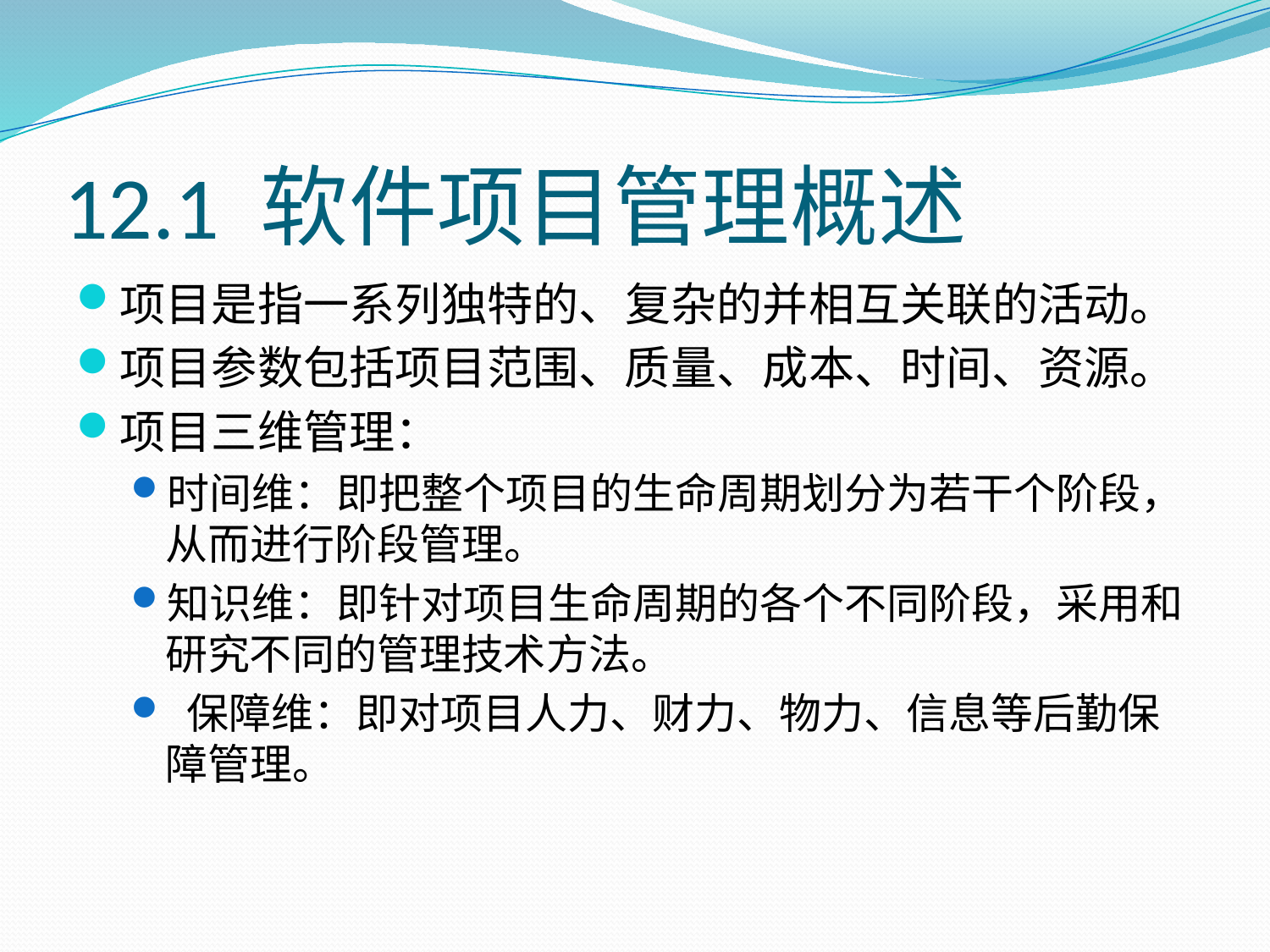

# 12.1 软件项目管理概述
项目是指一系列独特的、复杂的并相互关联的活动。
项目参数包括项目范围、质量、成本、时间、资源。
项目三维管理：
时间维：即把整个项目的生命周期划分为若干个阶段，从而进行阶段管理。
知识维：即针对项目生命周期的各个不同阶段，采用和研究不同的管理技术方法。
 保障维：即对项目人力、财力、物力、信息等后勤保障管理。